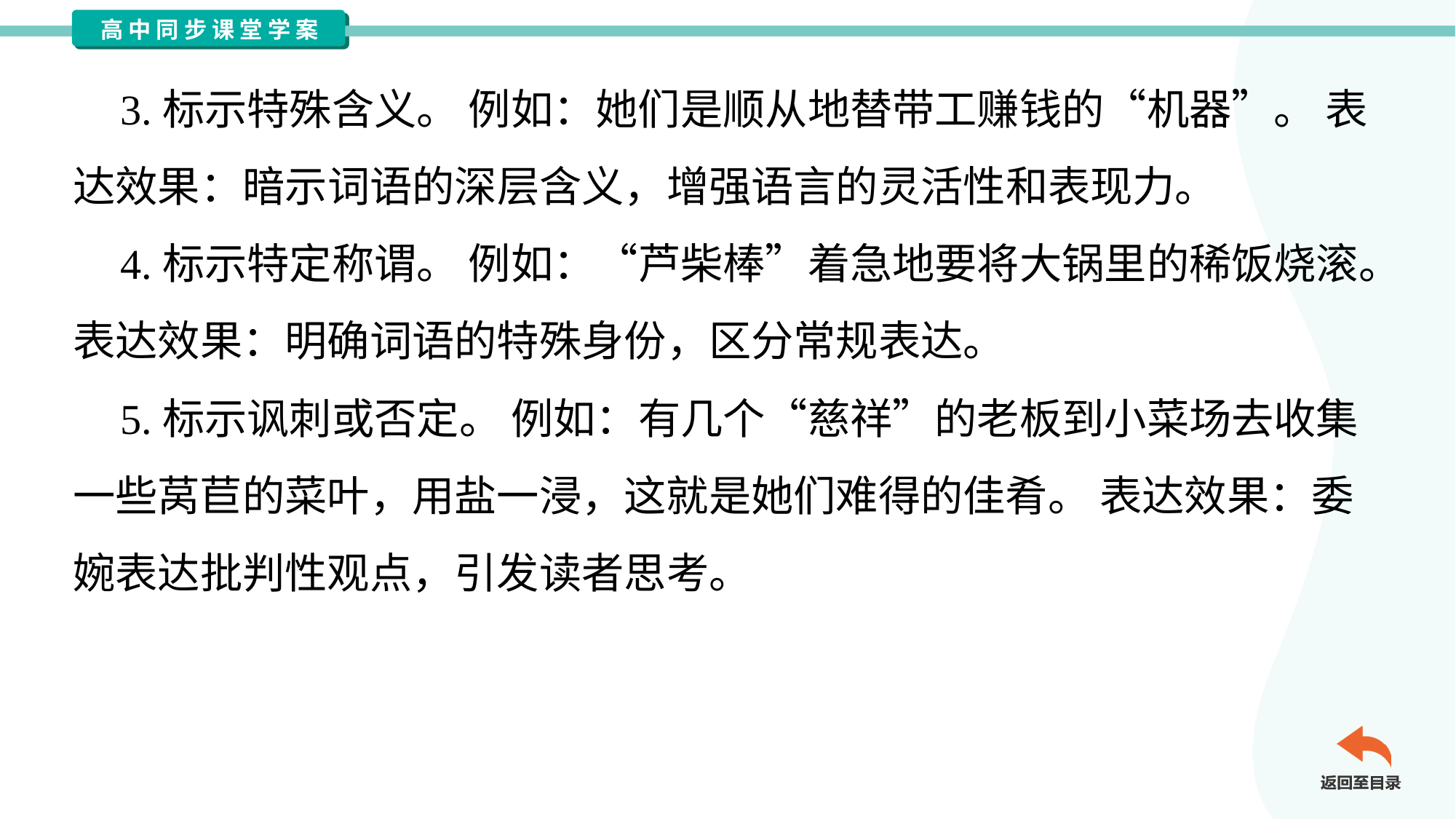

3.标示特殊含义。 例如：她们是顺从地替带工赚钱的“机器”。 表
达效果：暗示词语的深层含义，增强语言的灵活性和表现力。
    4.标示特定称谓。 例如：“芦柴棒”着急地要将大锅里的稀饭烧滚。
表达效果：明确词语的特殊身份，区分常规表达。
    5.标示讽刺或否定。 例如：有几个“慈祥”的老板到小菜场去收集
一些莴苣的菜叶，用盐一浸，这就是她们难得的佳肴。 表达效果：委
婉表达批判性观点，引发读者思考。